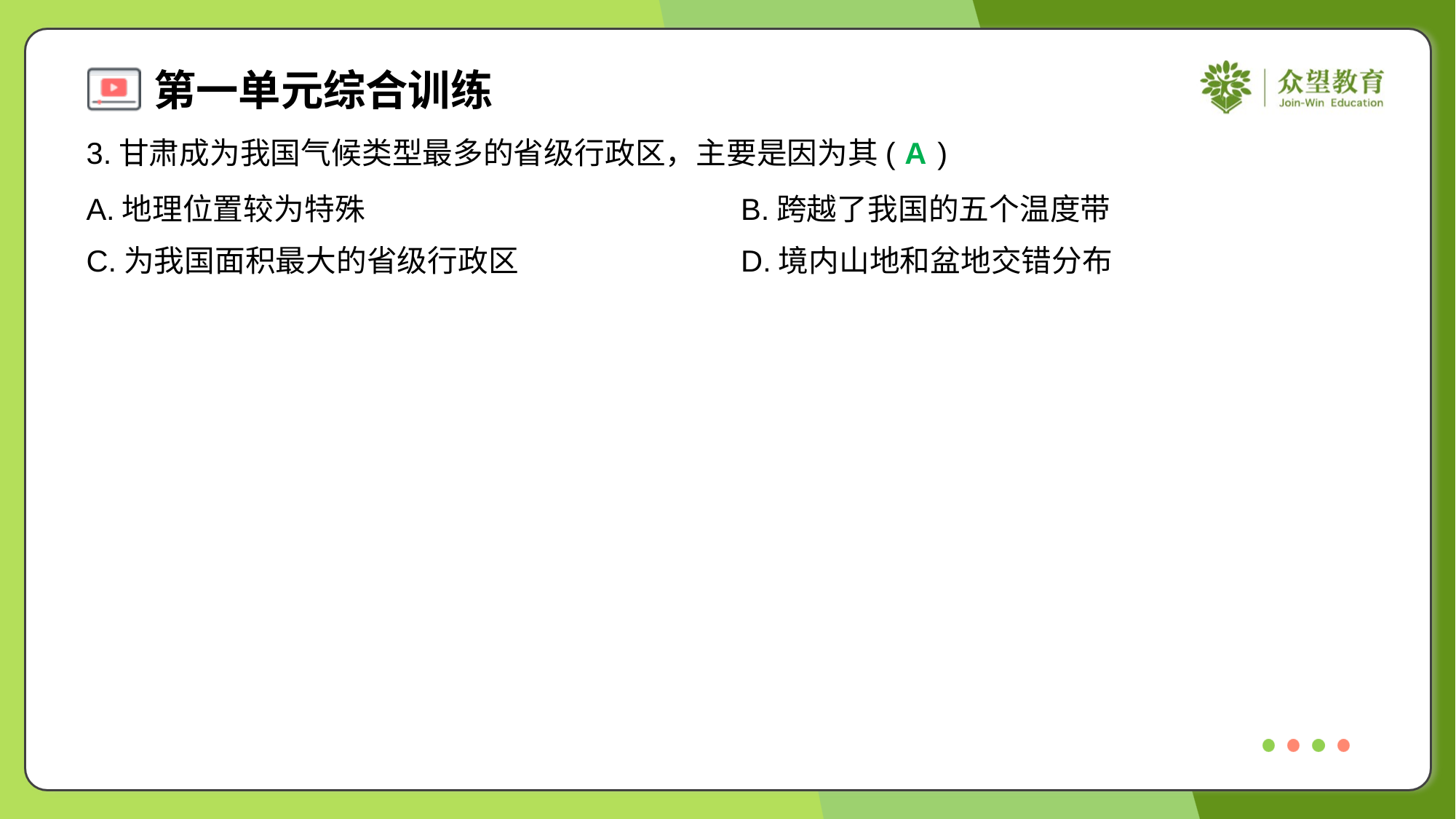

3.甘肃成为我国气候类型最多的省级行政区，主要是因为其(     )
A
A.地理位置较为特殊	B.跨越了我国的五个温度带
C.为我国面积最大的省级行政区	D.境内山地和盆地交错分布